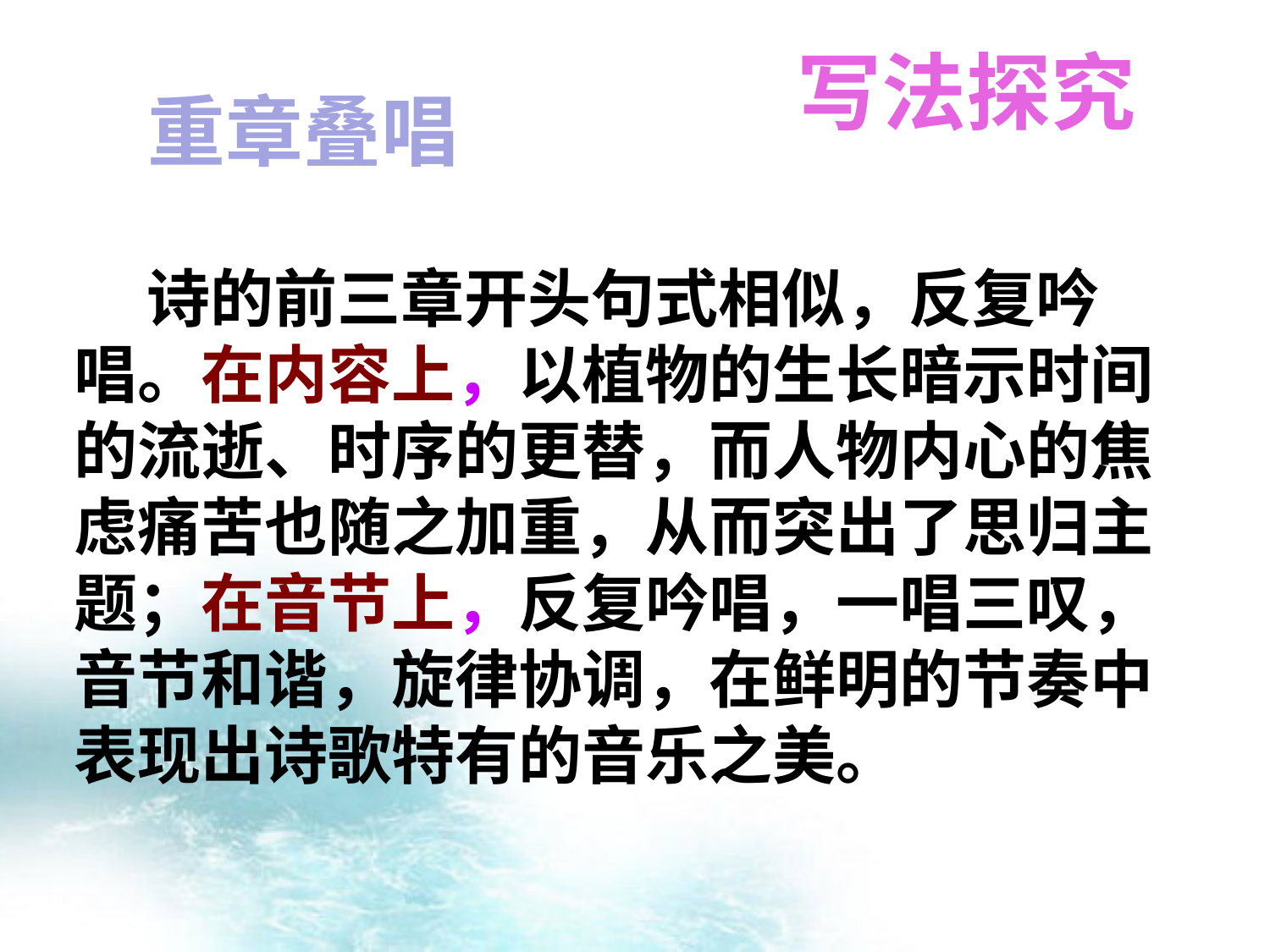

写法探究
重章叠唱
    诗的前三章开头句式相似，反复吟唱。在内容上，以植物的生长暗示时间的流逝、时序的更替，而人物内心的焦虑痛苦也随之加重，从而突出了思归主题；在音节上，反复吟唱，一唱三叹，音节和谐，旋律协调，在鲜明的节奏中表现出诗歌特有的音乐之美。